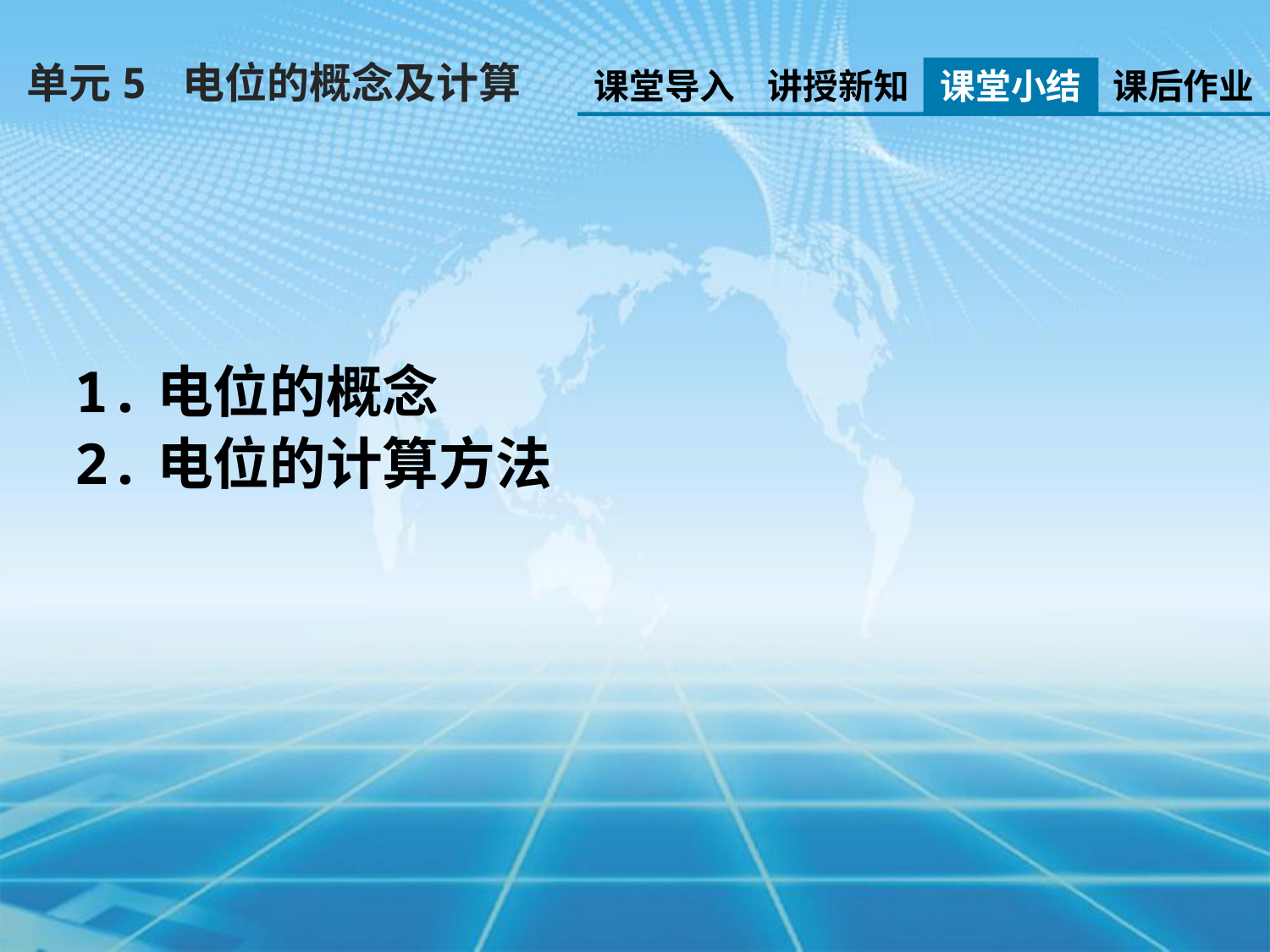

单元5 电位的概念及计算
课堂导入
讲授新知
课堂小结
课后作业
1.电位的概念
2.电位的计算方法